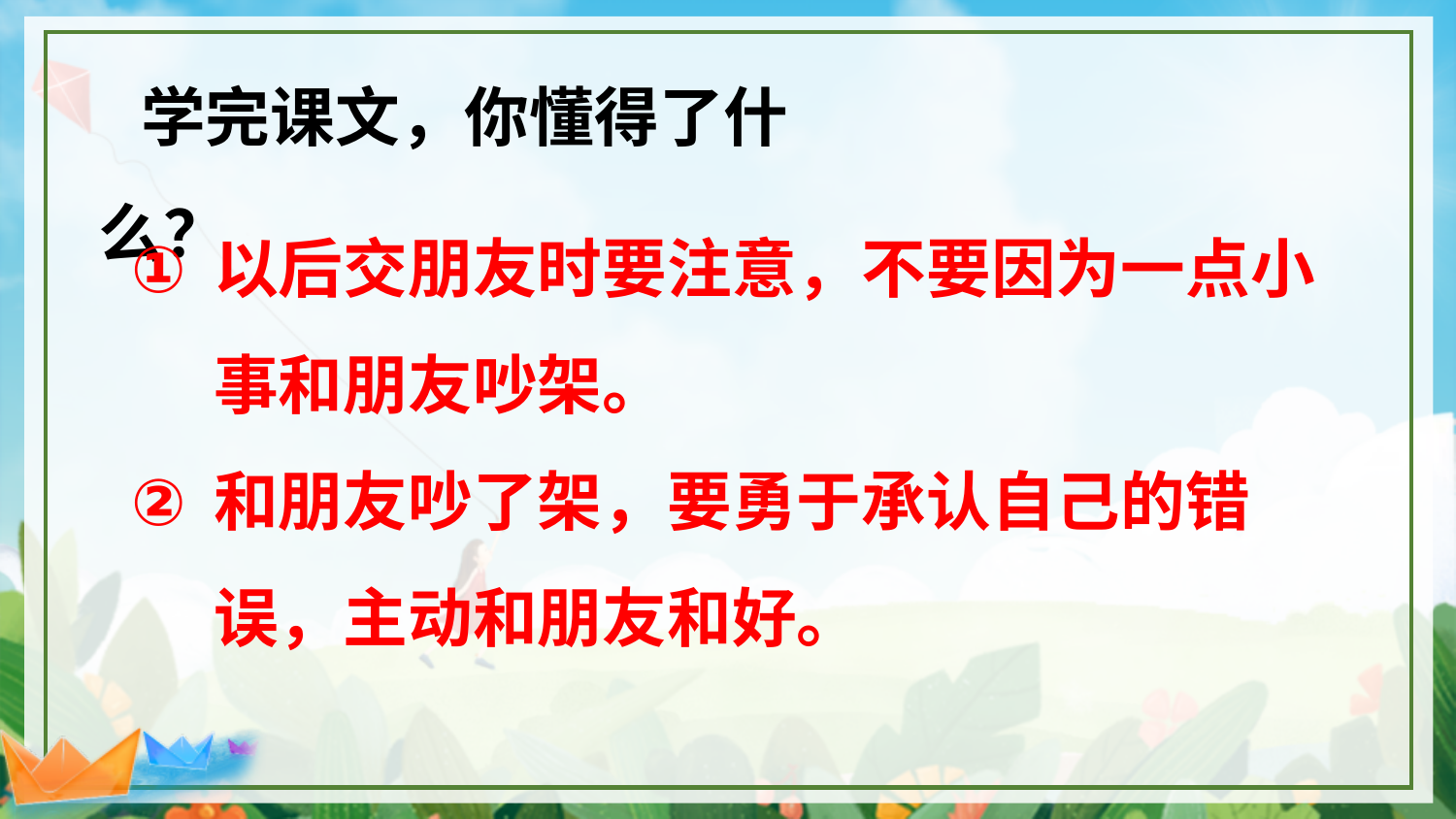

学完课文，你懂得了什么？
以后交朋友时要注意，不要因为一点小事和朋友吵架。
和朋友吵了架，要勇于承认自己的错误，主动和朋友和好。